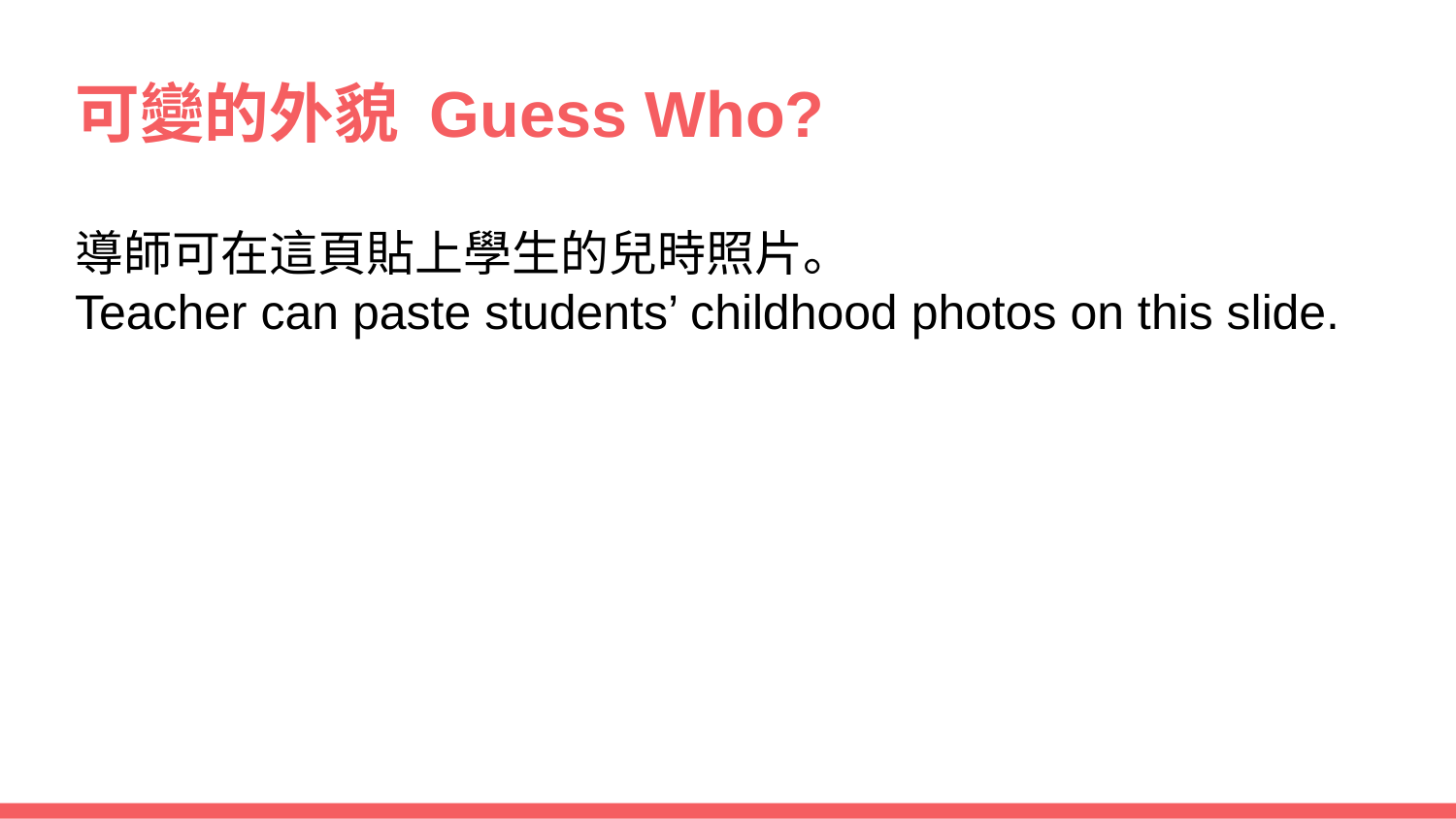

# 可變的外貌 Guess Who?
導師可在這頁貼上學生的兒時照片。
Teacher can paste students’ childhood photos on this slide.